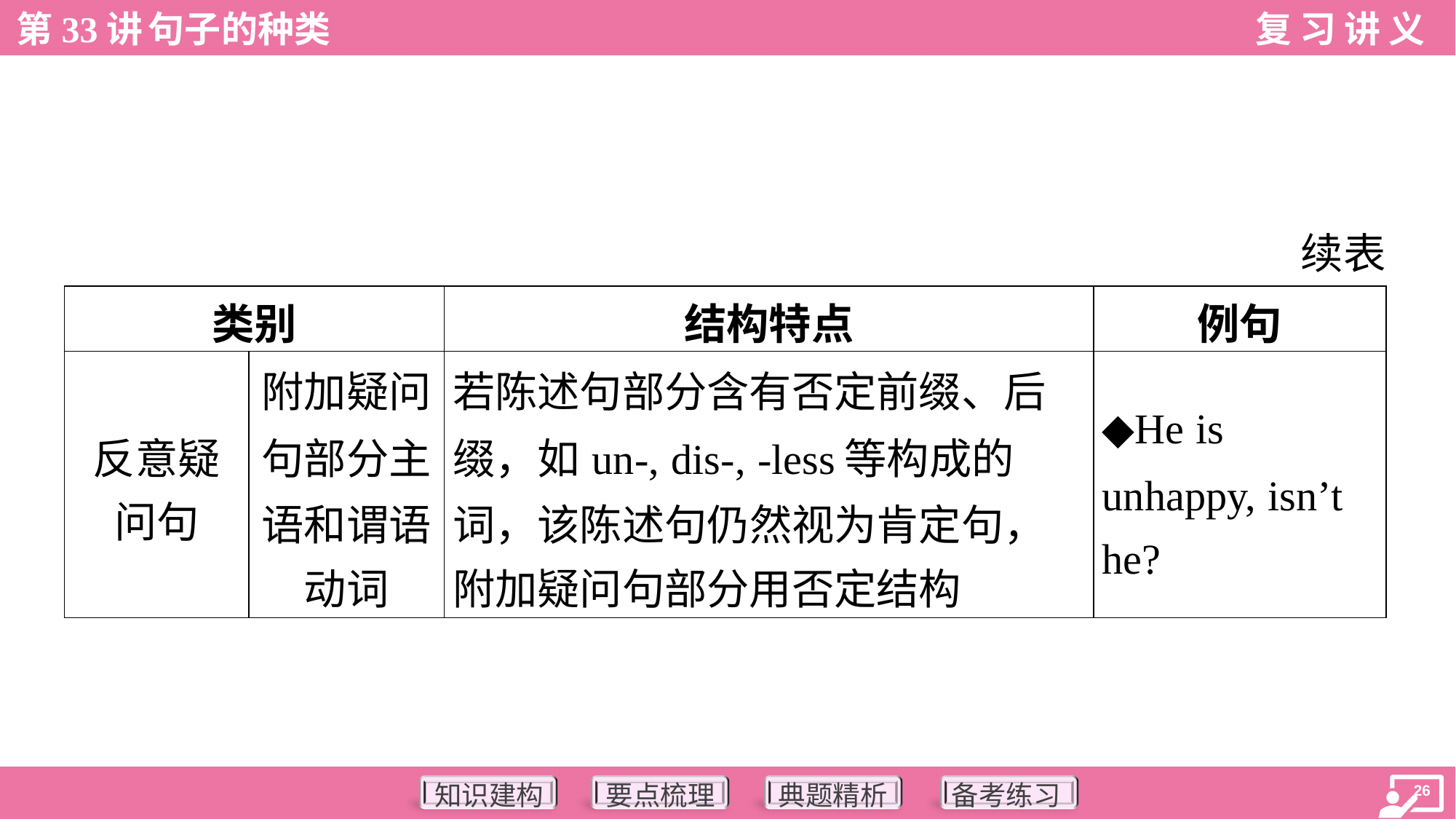

续表
| 类别 |  | 结构特点 | 例句 |
| --- | --- | --- | --- |
| 反意疑 问句 | 附加疑问 句部分主 语和谓语 动词 | 若陈述句部分含有否定前缀、后 缀，如un-, dis-, -less等构成的 词，该陈述句仍然视为肯定句， 附加疑问句部分用否定结构 | ◆He is unhappy, isn’t he? |